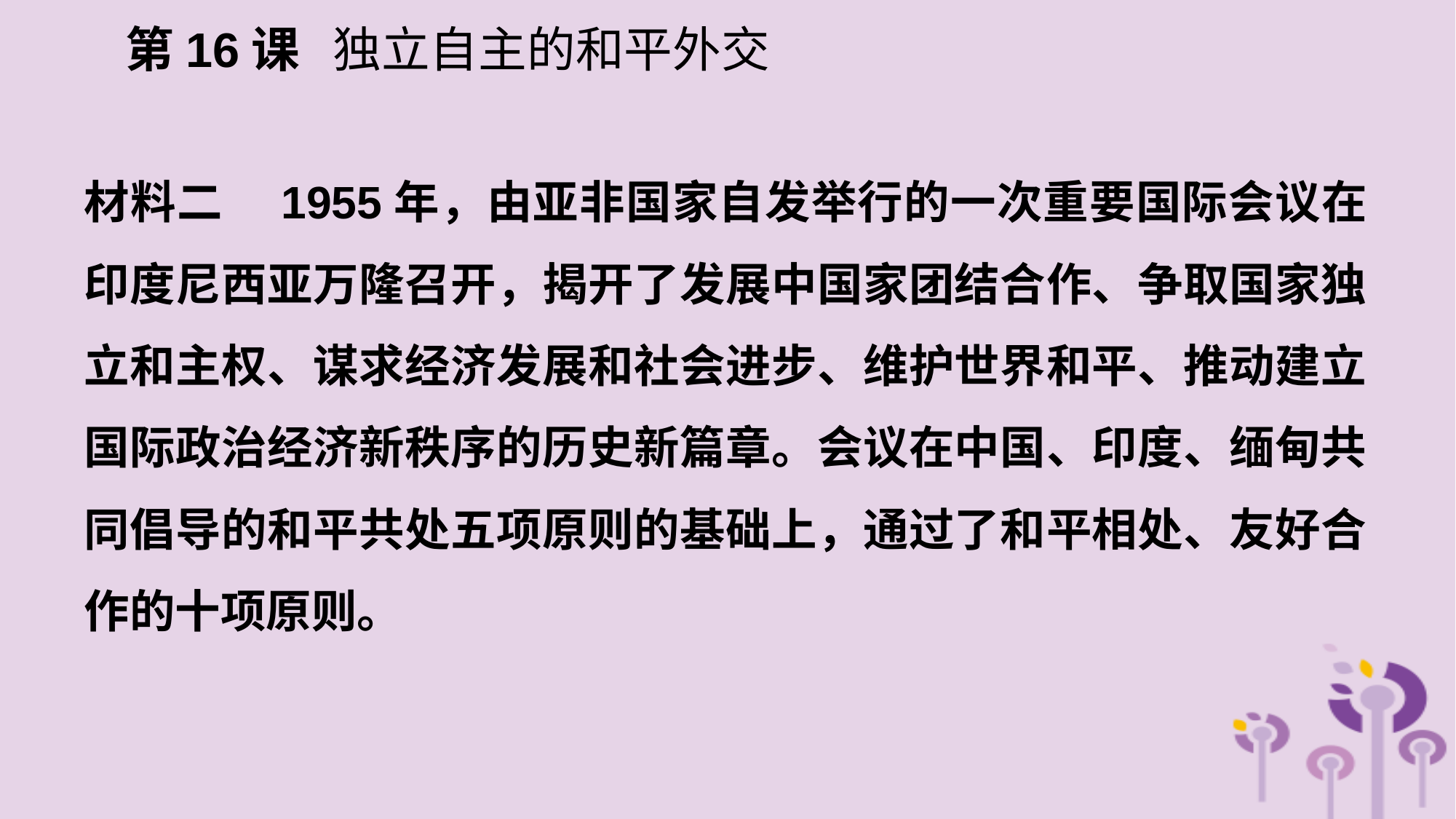

第16课   独立自主的和平外交
材料二　1955年，由亚非国家自发举行的一次重要国际会议在印度尼西亚万隆召开，揭开了发展中国家团结合作、争取国家独立和主权、谋求经济发展和社会进步、维护世界和平、推动建立国际政治经济新秩序的历史新篇章。会议在中国、印度、缅甸共同倡导的和平共处五项原则的基础上，通过了和平相处、友好合作的十项原则。